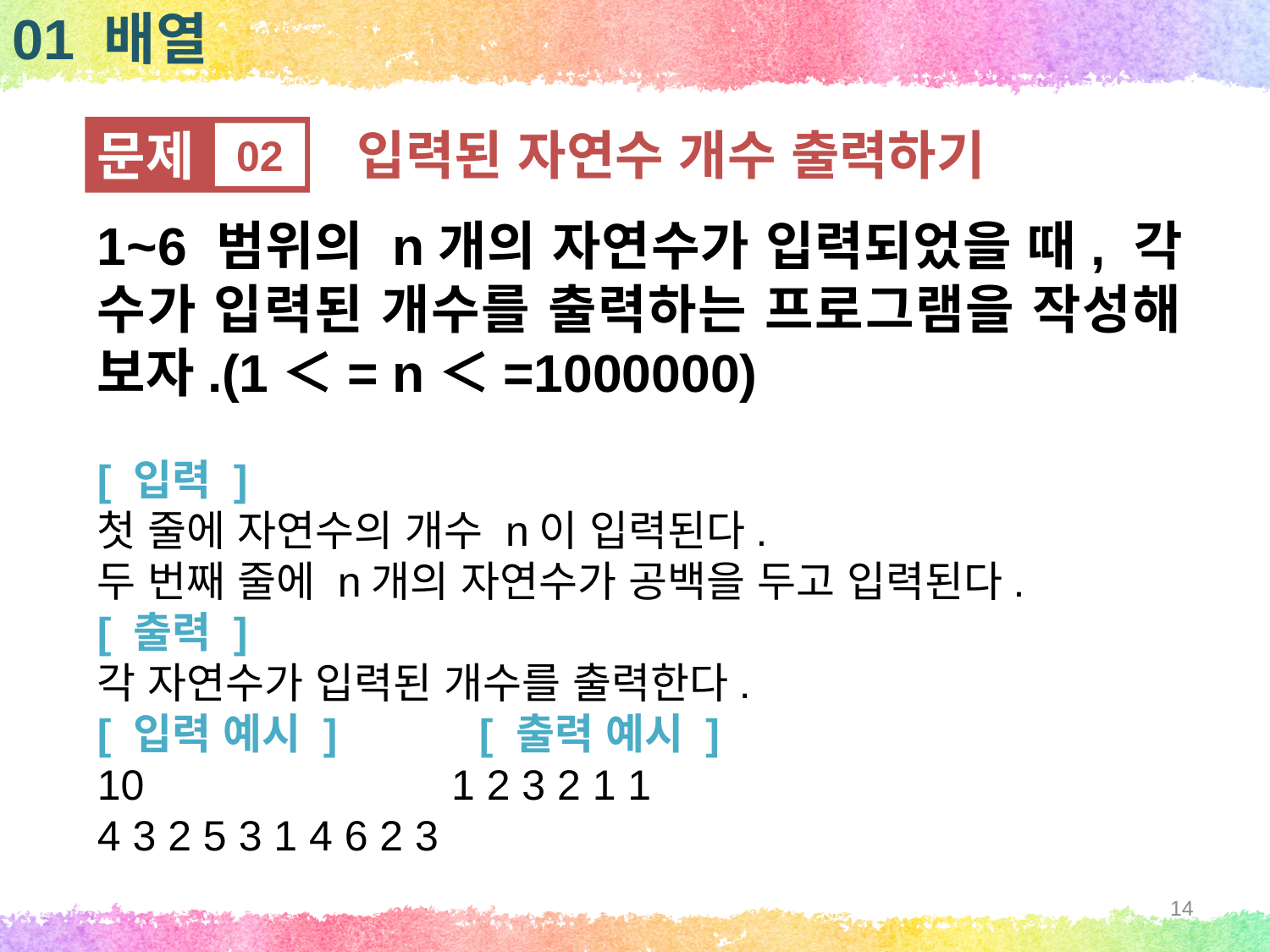

01 배열
문제
02
입력된 자연수 개수 출력하기
1~6 범위의 n개의 자연수가 입력되었을 때, 각 수가 입력된 개수를 출력하는 프로그램을 작성해 보자.(1＜= n＜=1000000)

[ 입력 ]
첫 줄에 자연수의 개수 n이 입력된다.
두 번째 줄에 n개의 자연수가 공백을 두고 입력된다.
[ 출력 ]
각 자연수가 입력된 개수를 출력한다.
[ 입력 예시 ]            [ 출력 예시 ]
10                          1 2 3 2 1 1
4 3 2 5 3 1 4 6 2 3
14